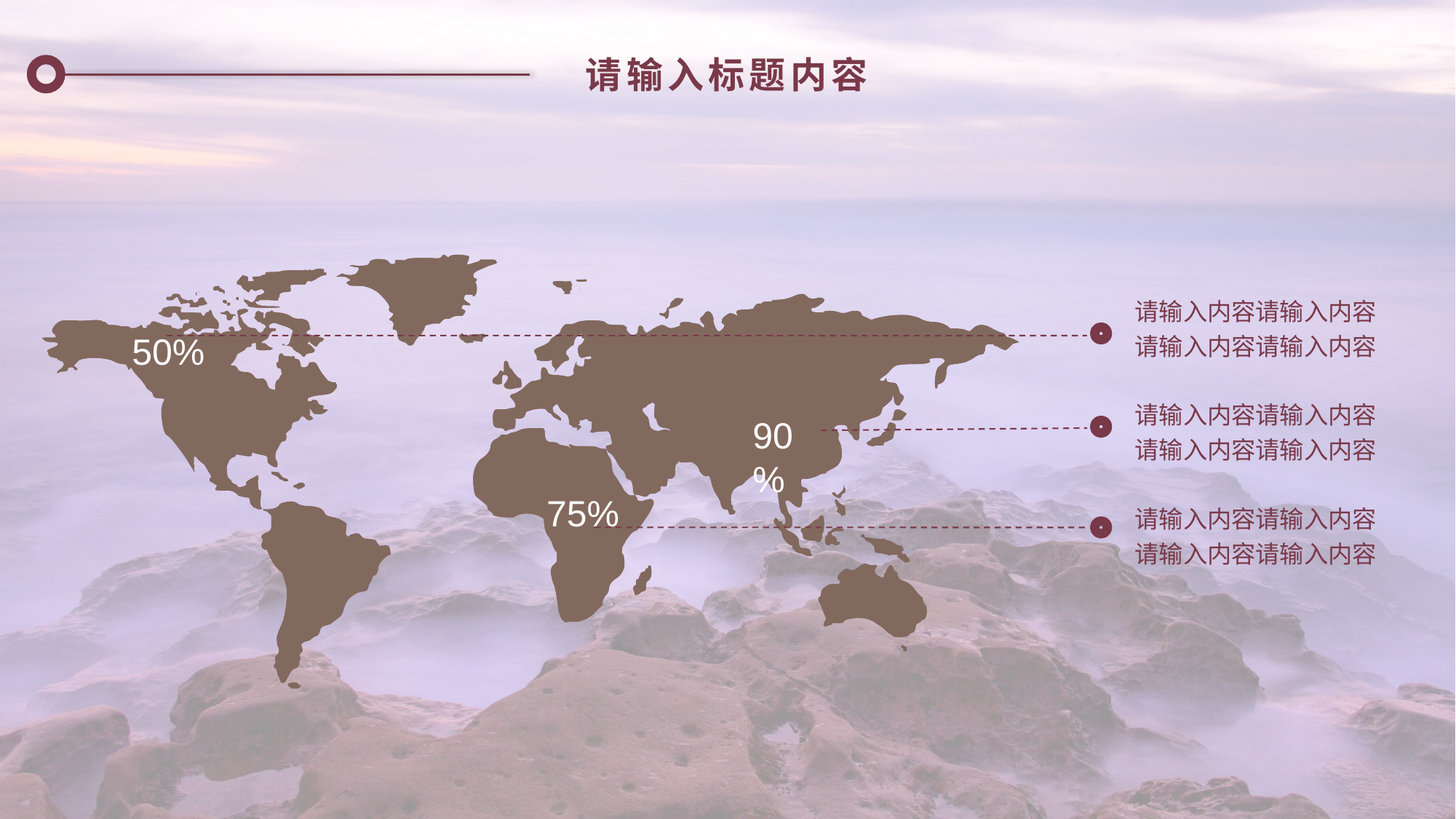

请输入标题内容

请输入内容请输入内容
请输入内容请输入内容
50%

请输入内容请输入内容
请输入内容请输入内容
90%

75%
请输入内容请输入内容
请输入内容请输入内容